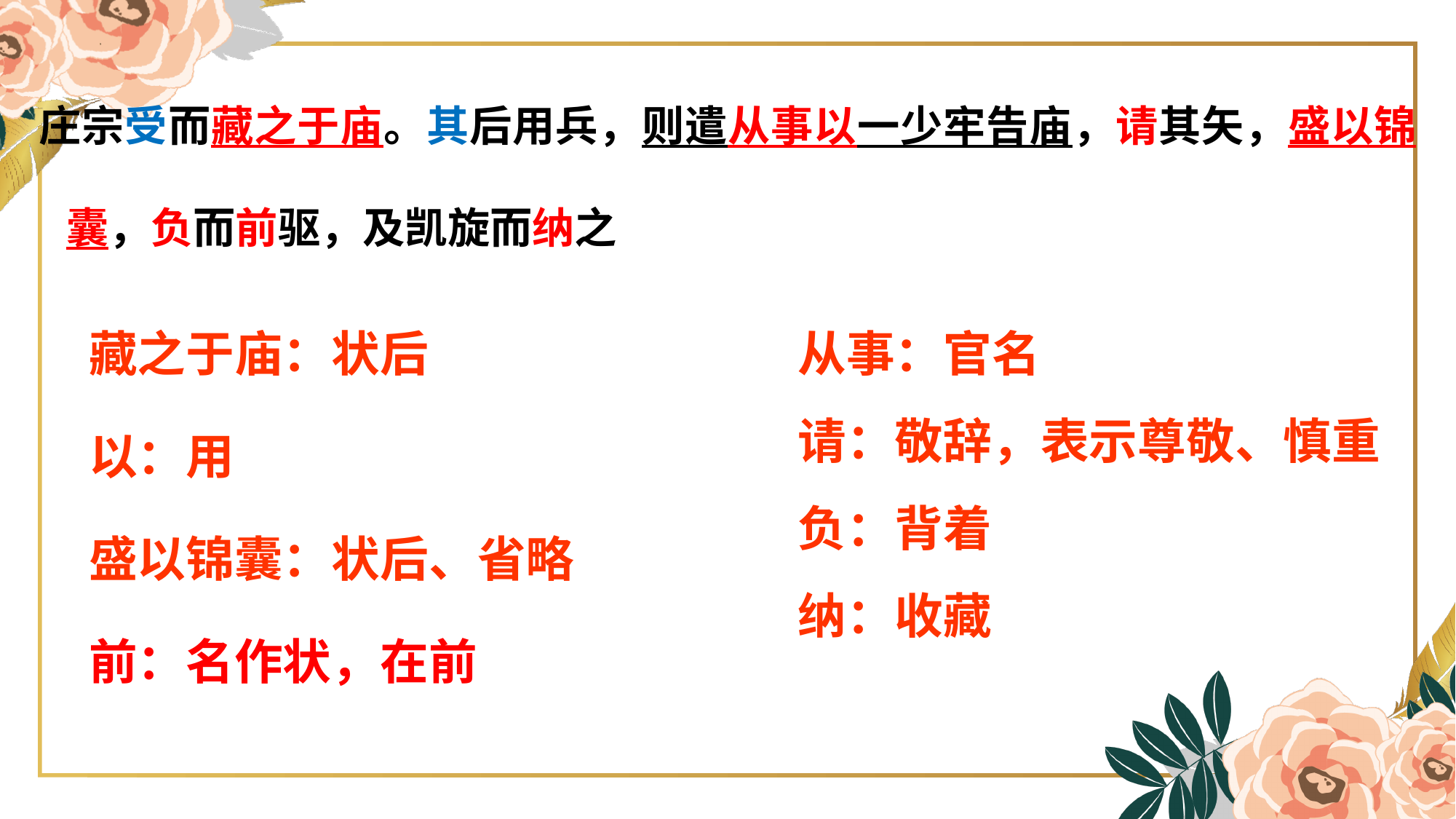

庄宗受而藏之于庙。其后用兵，则遣从事以一少牢告庙，请其矢，盛以锦囊，负而前驱，及凯旋而纳之
藏之于庙：状后
以：用
盛以锦囊：状后、省略
前：名作状，在前
  从事：官名
  请：敬辞，表示尊敬、慎重
  负：背着
  纳：收藏